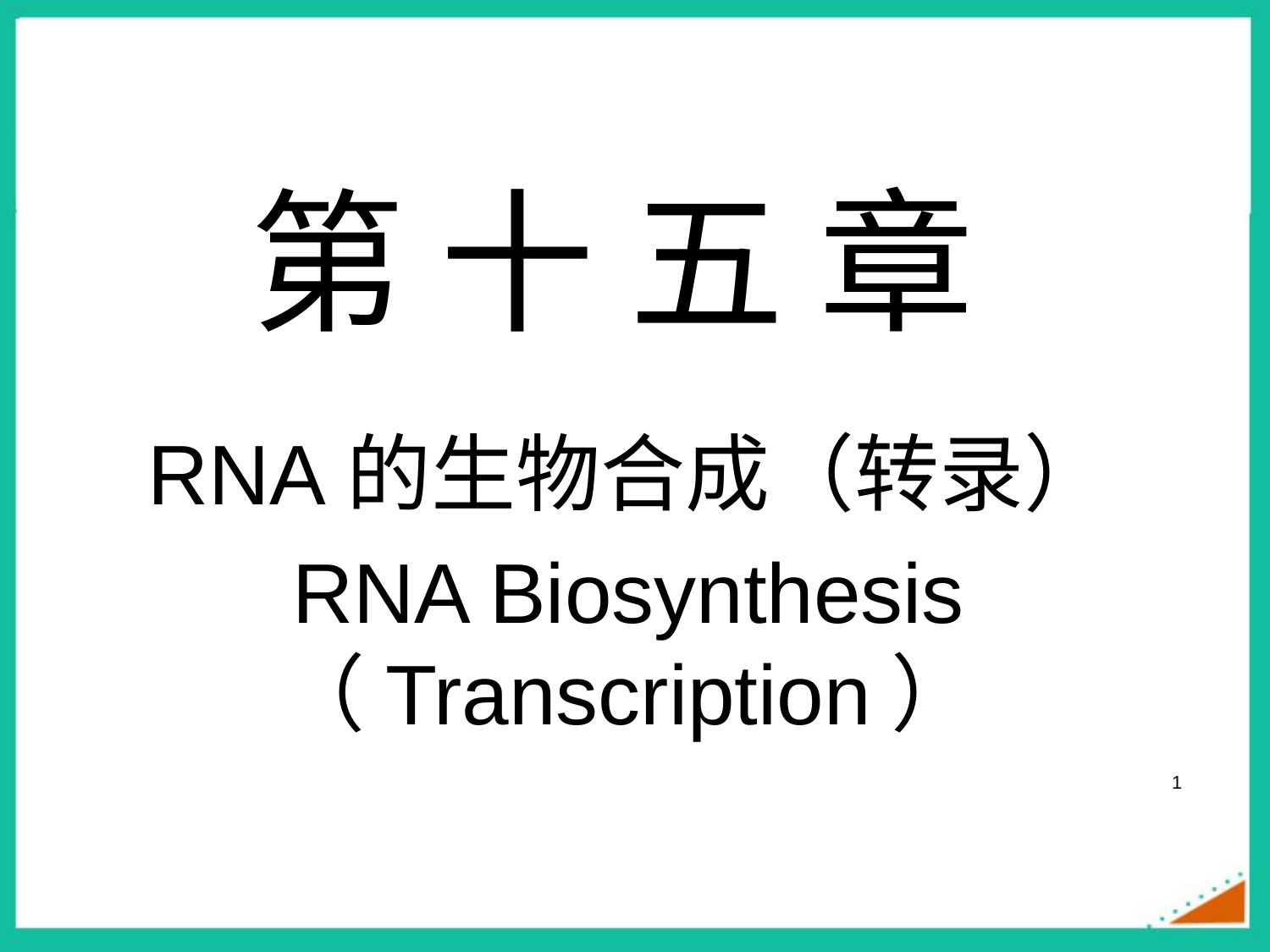

# 第 十 五 章
RNA的生物合成（转录）
RNA Biosynthesis （Transcription）
1